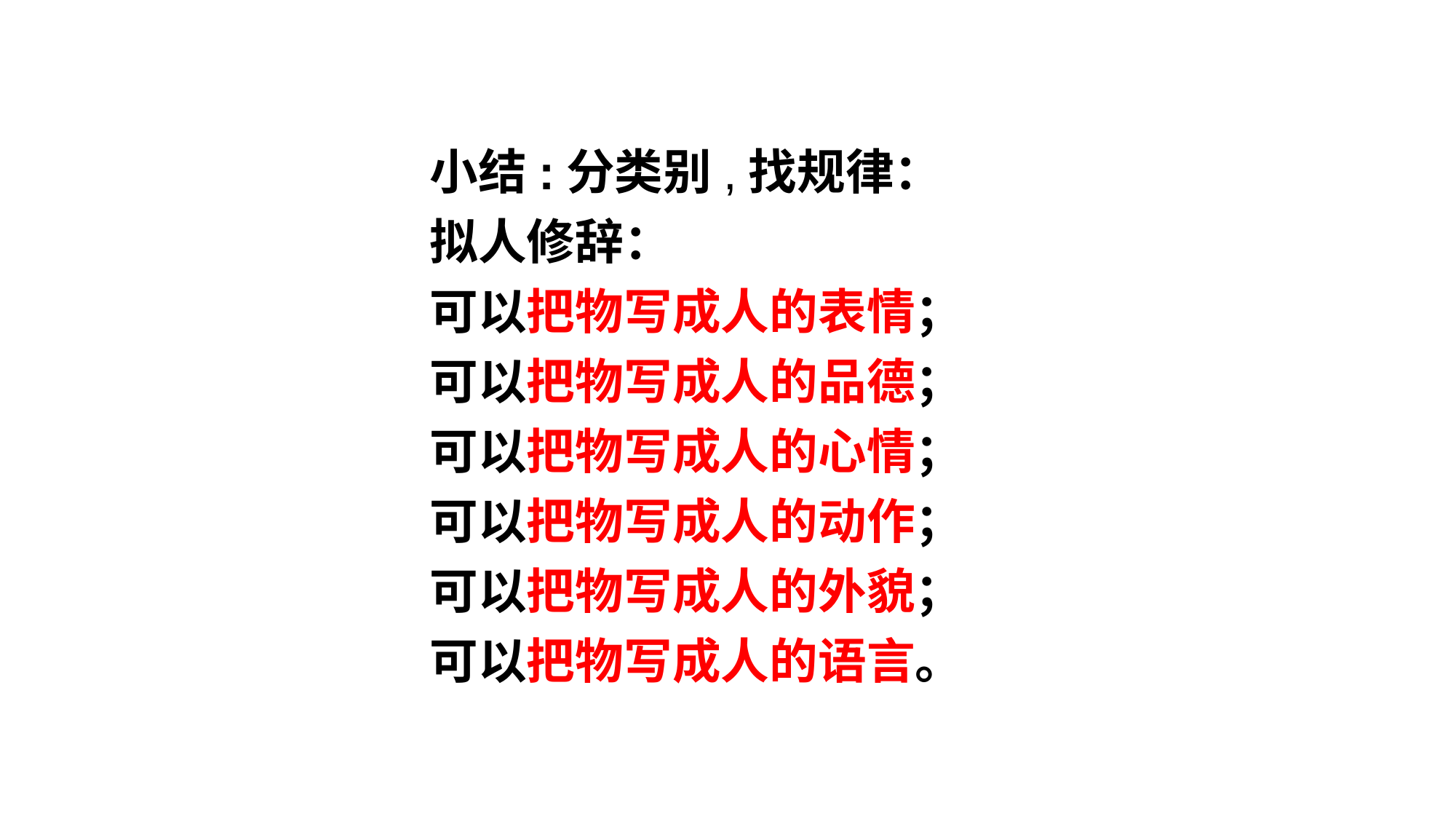

小结:分类别,找规律：
拟人修辞：
可以把物写成人的表情；
可以把物写成人的品德；
可以把物写成人的心情；
可以把物写成人的动作；
可以把物写成人的外貌；
可以把物写成人的语言。